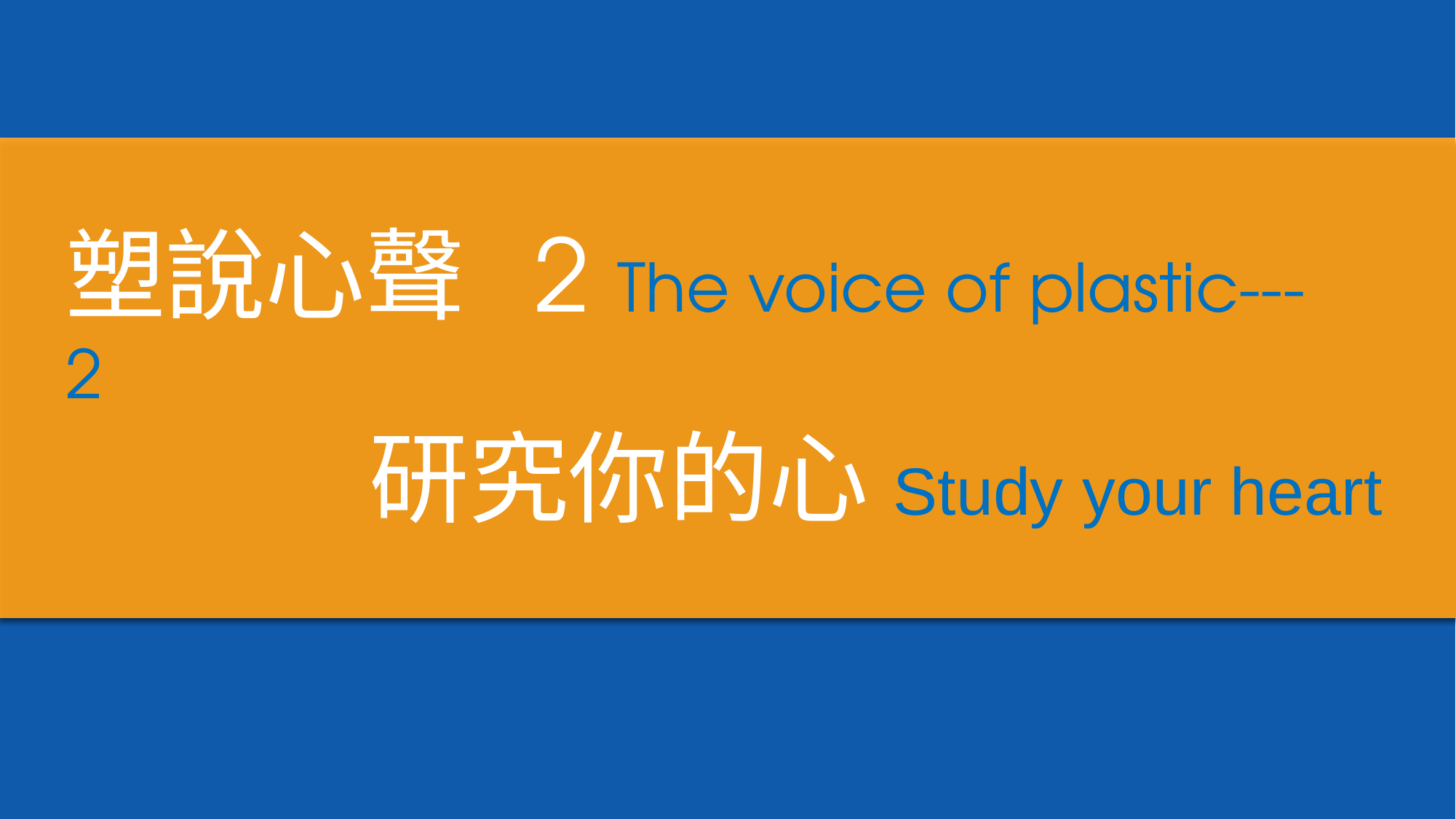

# 塑說心聲  2 The voice of plastic--- 2
研究你的心Study your heart